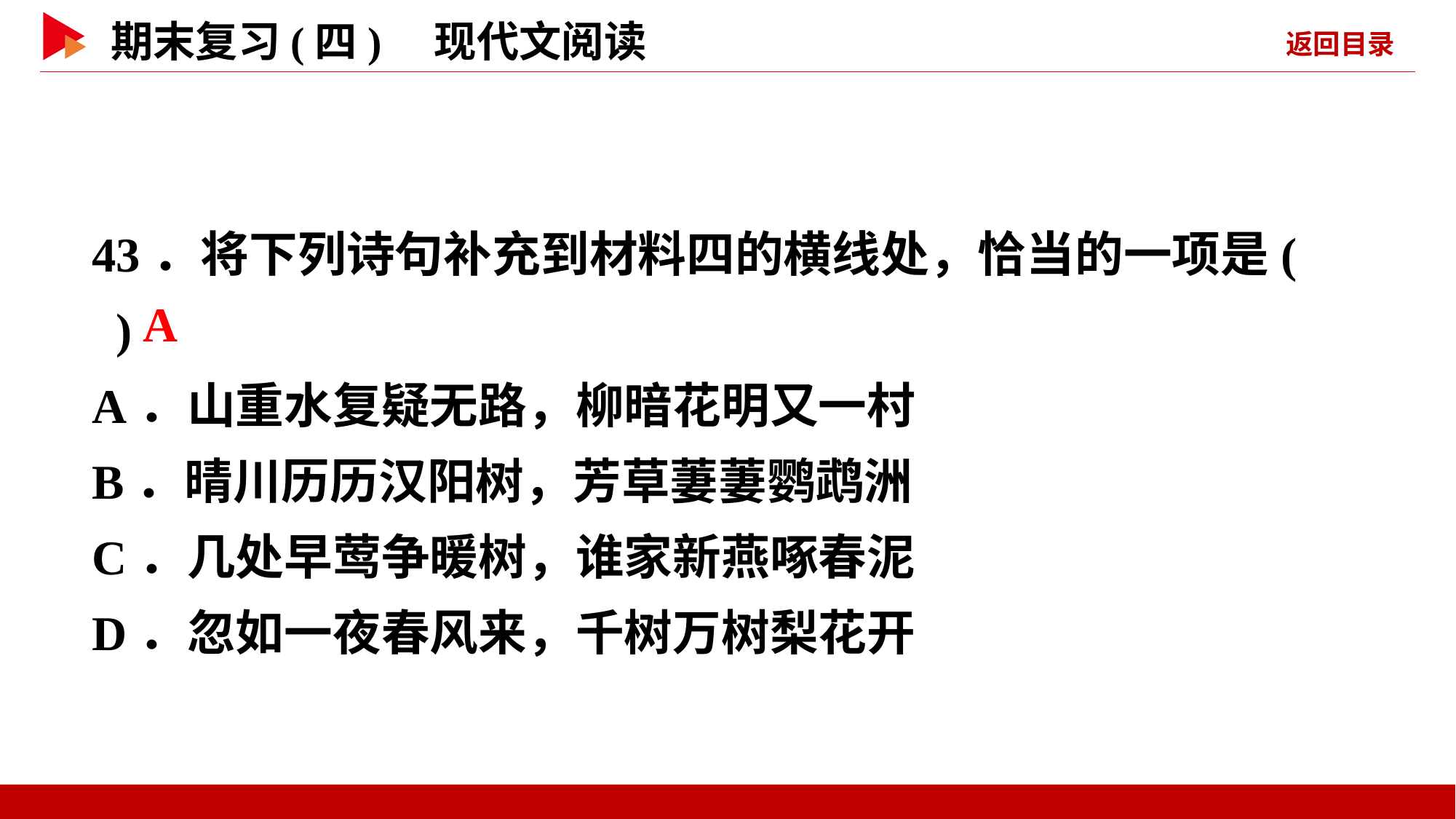

43．将下列诗句补充到材料四的横线处，恰当的一项是(        )
A．山重水复疑无路，柳暗花明又一村
B．晴川历历汉阳树，芳草萋萋鹦鹉洲
C．几处早莺争暖树，谁家新燕啄春泥
D．忽如一夜春风来，千树万树梨花开
   A